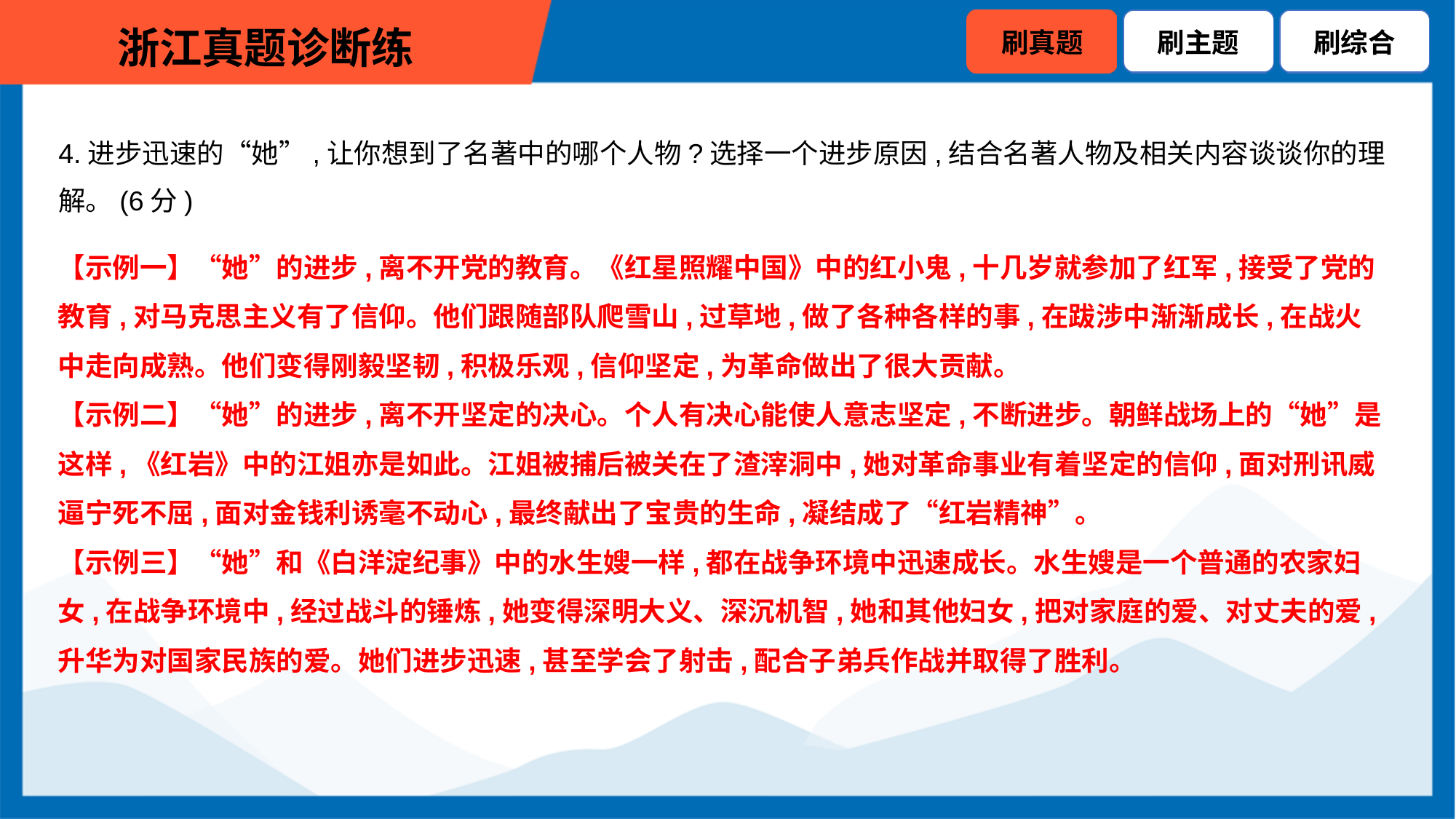

4.进步迅速的“她”,让你想到了名著中的哪个人物?选择一个进步原因,结合名著人物及相关内容谈谈你的理
解。(6分)
【示例一】“她”的进步,离不开党的教育。《红星照耀中国》中的红小鬼,十几岁就参加了红军,接受了党的教育,对马克思主义有了信仰。他们跟随部队爬雪山,过草地,做了各种各样的事,在跋涉中渐渐成长,在战火中走向成熟。他们变得刚毅坚韧,积极乐观,信仰坚定,为革命做出了很大贡献。
【示例二】“她”的进步,离不开坚定的决心。个人有决心能使人意志坚定,不断进步。朝鲜战场上的“她”是这样,《红岩》中的江姐亦是如此。江姐被捕后被关在了渣滓洞中,她对革命事业有着坚定的信仰,面对刑讯威逼宁死不屈,面对金钱利诱毫不动心,最终献出了宝贵的生命,凝结成了“红岩精神”。
【示例三】“她”和《白洋淀纪事》中的水生嫂一样,都在战争环境中迅速成长。水生嫂是一个普通的农家妇女,在战争环境中,经过战斗的锤炼,她变得深明大义、深沉机智,她和其他妇女,把对家庭的爱、对丈夫的爱,升华为对国家民族的爱。她们进步迅速,甚至学会了射击,配合子弟兵作战并取得了胜利。